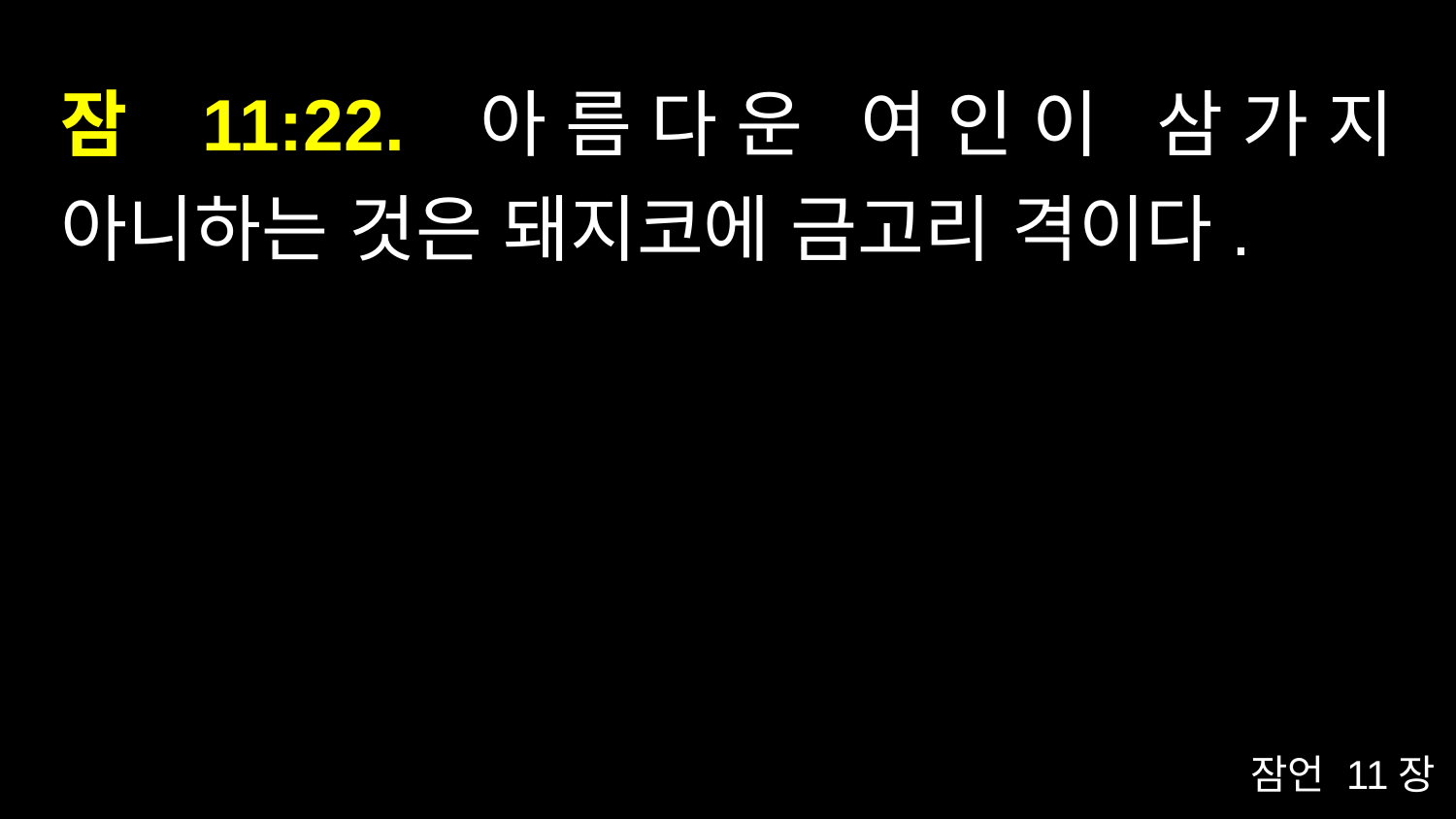

# 잠 11:22. 아름다운 여인이 삼가지 아니하는 것은 돼지코에 금고리 격이다.
잠언 11장